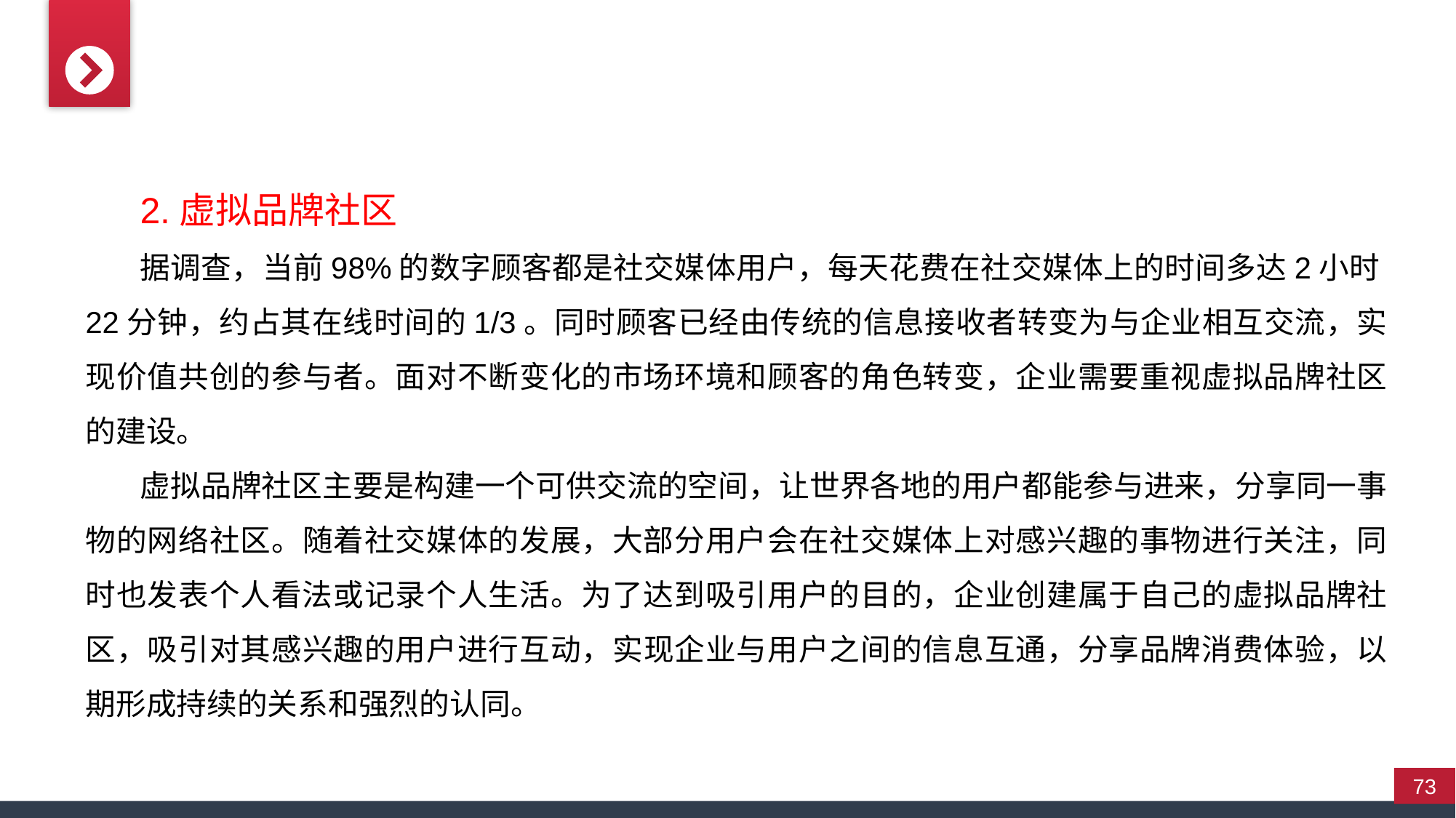

2.虚拟品牌社区
据调查，当前98%的数字顾客都是社交媒体用户，每天花费在社交媒体上的时间多达2小时22分钟，约占其在线时间的1/3。同时顾客已经由传统的信息接收者转变为与企业相互交流，实现价值共创的参与者。面对不断变化的市场环境和顾客的角色转变，企业需要重视虚拟品牌社区的建设。
虚拟品牌社区主要是构建一个可供交流的空间，让世界各地的用户都能参与进来，分享同一事物的网络社区。随着社交媒体的发展，大部分用户会在社交媒体上对感兴趣的事物进行关注，同时也发表个人看法或记录个人生活。为了达到吸引用户的目的，企业创建属于自己的虚拟品牌社区，吸引对其感兴趣的用户进行互动，实现企业与用户之间的信息互通，分享品牌消费体验，以期形成持续的关系和强烈的认同。